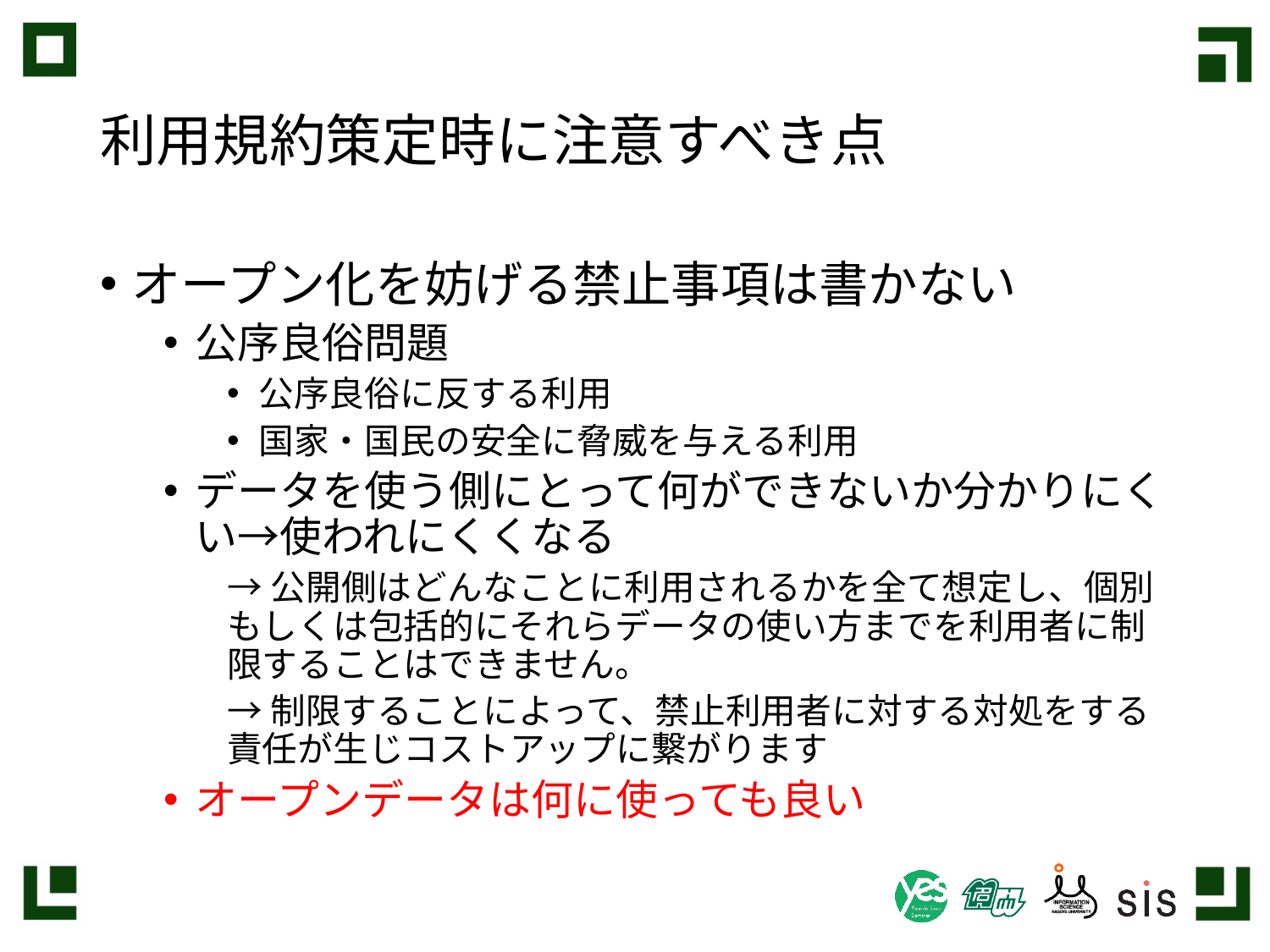

# 利用規約策定時に注意すべき点
オープン化を妨げる禁止事項は書かない
公序良俗問題
公序良俗に反する利用
国家・国民の安全に脅威を与える利用
データを使う側にとって何ができないか分かりにくい→使われにくくなる
→公開側はどんなことに利用されるかを全て想定し、個別もしくは包括的にそれらデータの使い方までを利用者に制限することはできません。
→制限することによって、禁止利用者に対する対処をする責任が生じコストアップに繋がります
オープンデータは何に使っても良い